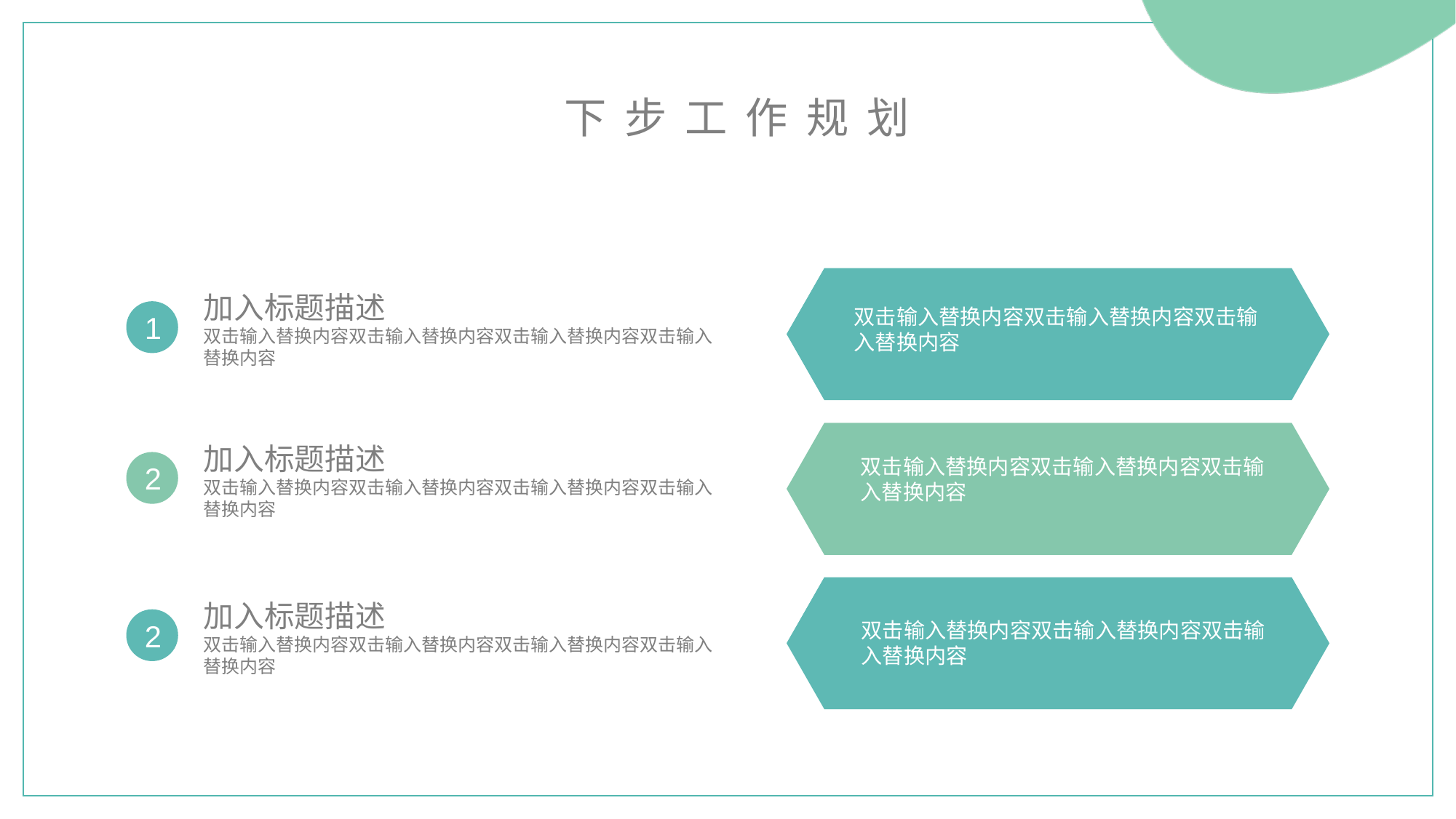

下步工作规划

加入标题描述
双击输入替换内容双击输入替换内容双击输入替换内容双击输入替换内容
双击输入替换内容双击输入替换内容双击输入替换内容
1

加入标题描述
双击输入替换内容双击输入替换内容双击输入替换内容双击输入替换内容
双击输入替换内容双击输入替换内容双击输入替换内容
2

加入标题描述
双击输入替换内容双击输入替换内容双击输入替换内容双击输入替换内容
2
双击输入替换内容双击输入替换内容双击输入替换内容